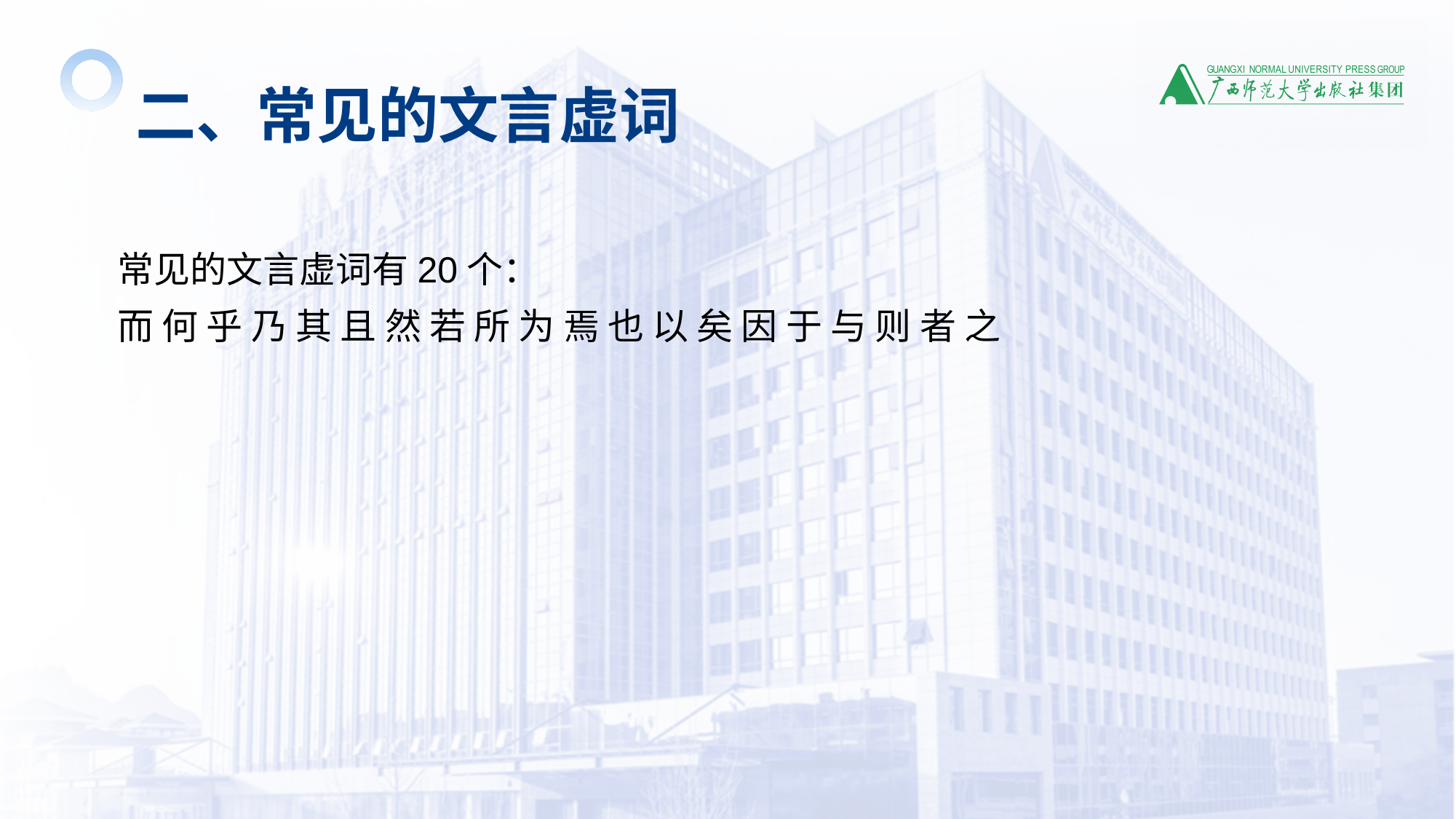

二、常见的文言虚词

常见的文言虚词有20个：
而 何 乎 乃 其 且 然 若 所 为 焉 也 以 矣 因 于 与 则 者 之